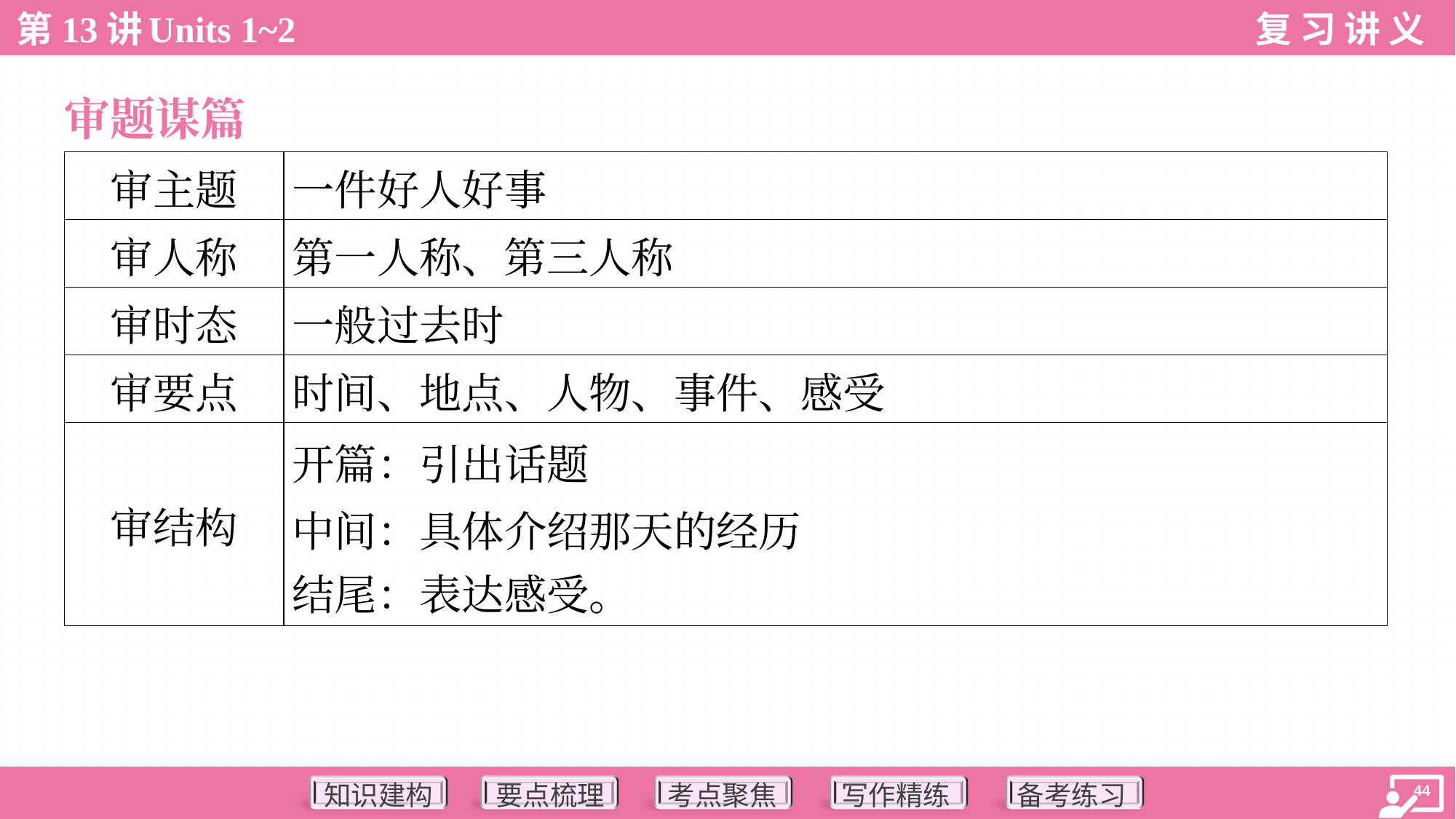

审题谋篇
| 审主题 | 一件好人好事 |
| --- | --- |
| 审人称 | 第一人称、第三人称 |
| 审时态 | 一般过去时 |
| 审要点 | 时间、地点、人物、事件、感受 |
| 审结构 | 开篇：引出话题 中间：具体介绍那天的经历 结尾：表达感受。 |